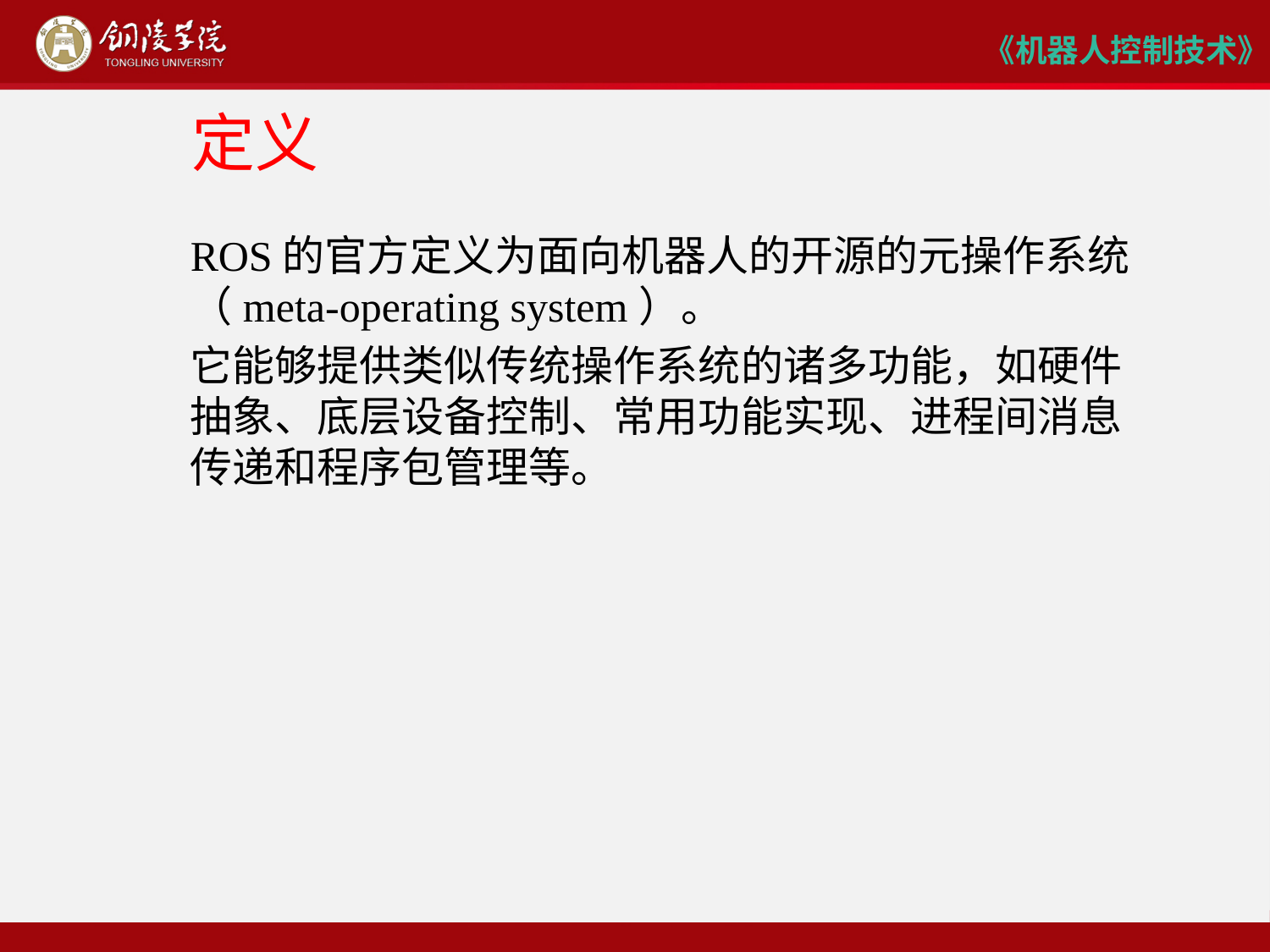

# 定义
ROS的官方定义为面向机器人的开源的元操作系统（meta-operating system）。
它能够提供类似传统操作系统的诸多功能，如硬件抽象、底层设备控制、常用功能实现、进程间消息传递和程序包管理等。